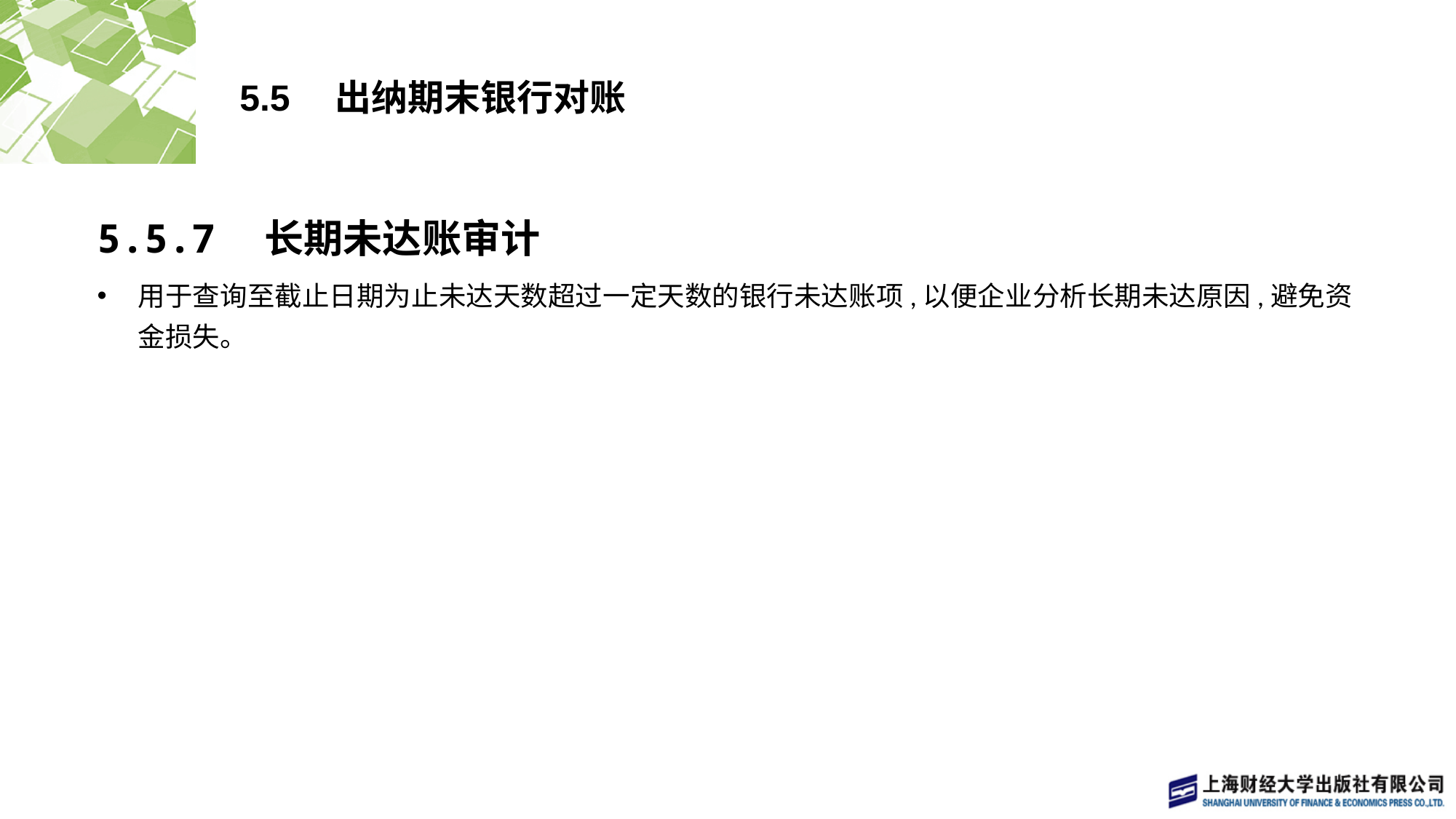

# 5.5　出纳期末银行对账
5.5.7　长期未达账审计
用于查询至截止日期为止未达天数超过一定天数的银行未达账项,以便企业分析长期未达原因,避免资金损失。